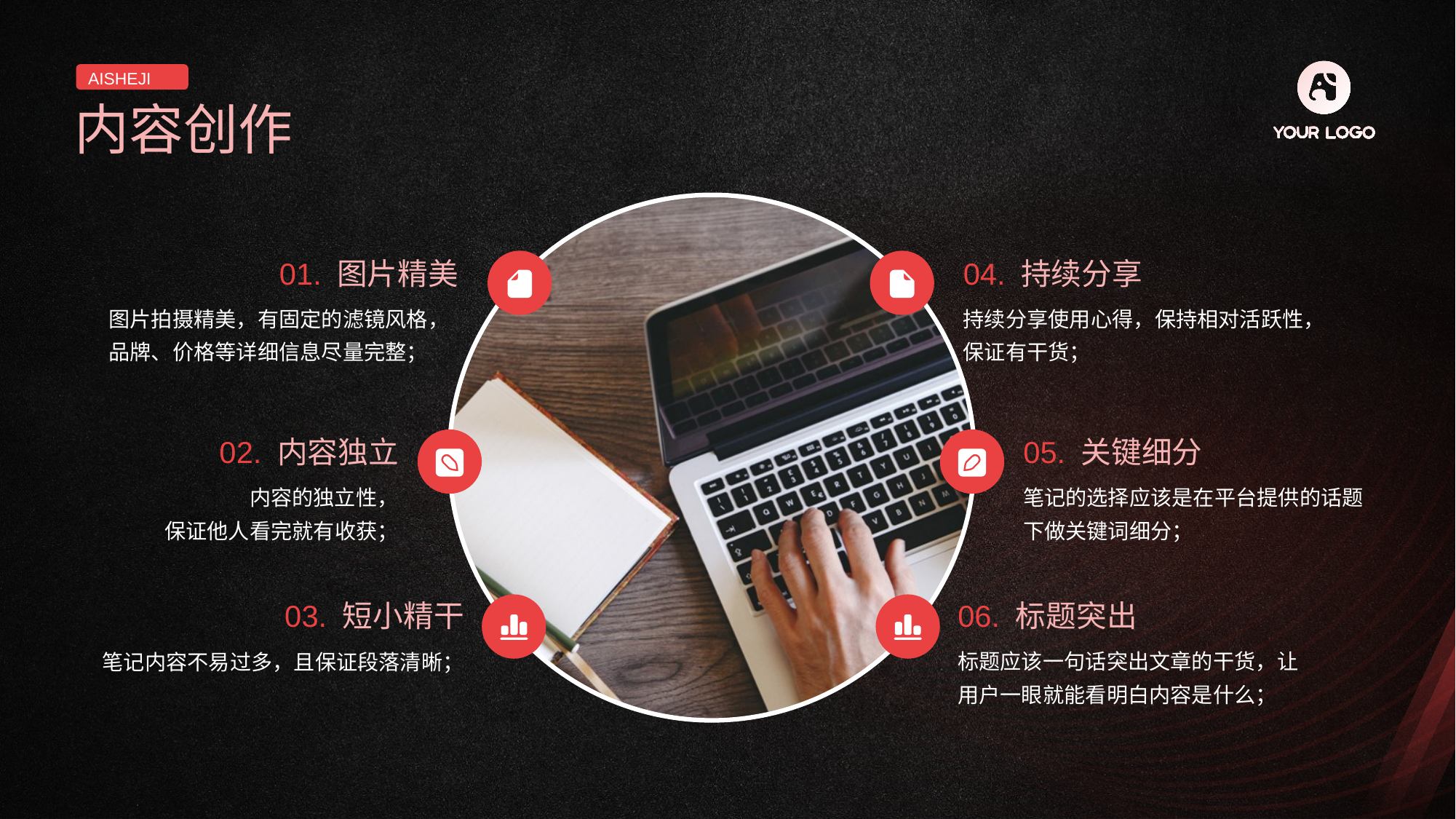

AISHEJI
内容创作

01. 图片精美
04. 持续分享

图片拍摄精美，有固定的滤镜风格，品牌、价格等详细信息尽量完整；
持续分享使用心得，保持相对活跃性，保证有干货；
02. 内容独立
05. 关键细分

内容的独立性，
保证他人看完就有收获；
笔记的选择应该是在平台提供的话题下做关键词细分；
03. 短小精干
06. 标题突出

笔记内容不易过多，且保证段落清晰；
标题应该一句话突出文章的干货，让用户一眼就能看明白内容是什么；